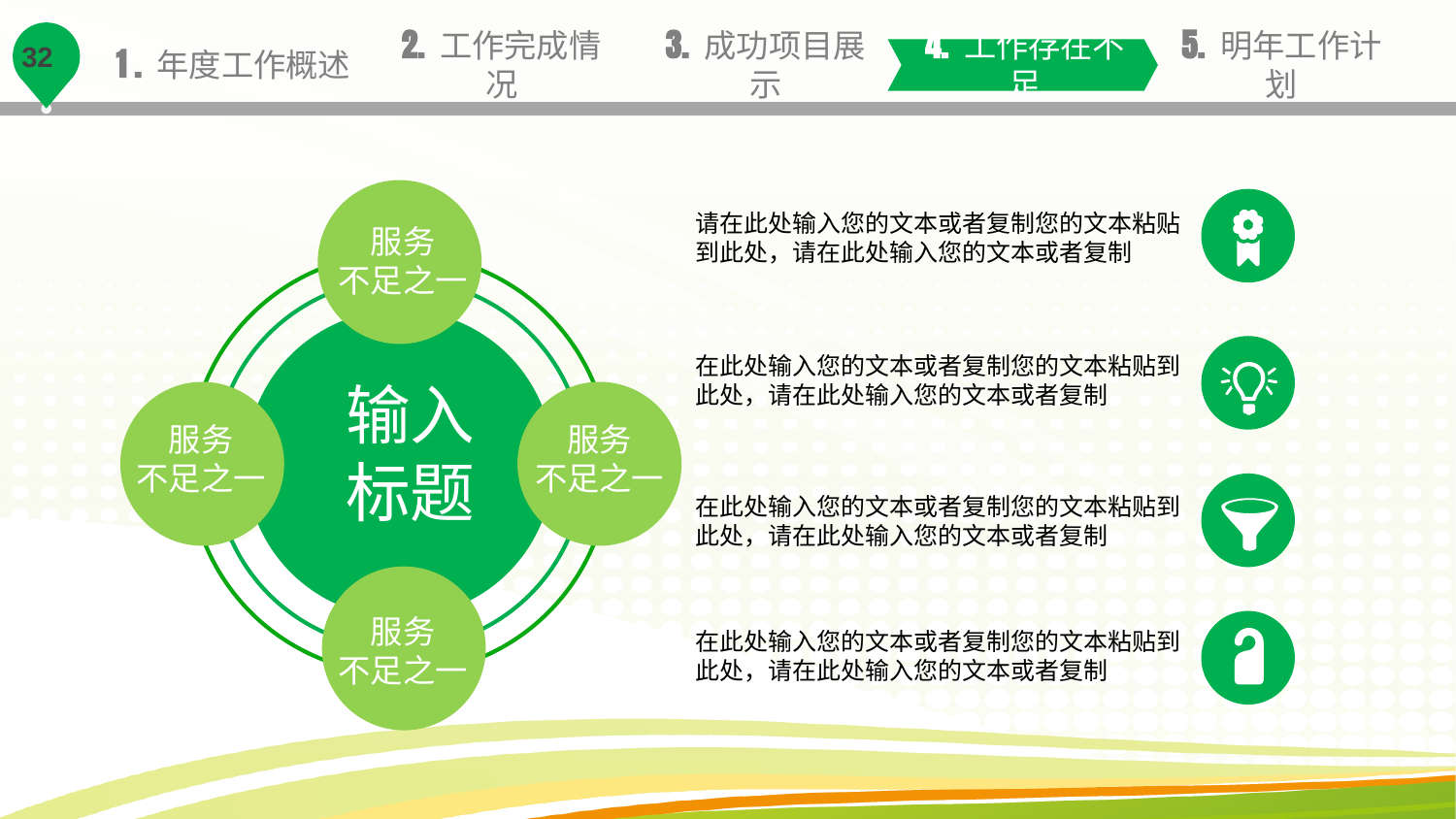

1 . 年度工作概述
2. 工作完成情况
3. 成功项目展示
4. 工作存在不足
5. 明年工作计划

服务
不足之一

服务
不足之一
服务
不足之一

服务
不足之一

请在此处输入您的文本或者复制您的文本粘贴到此处，请在此处输入您的文本或者复制

在此处输入您的文本或者复制您的文本粘贴到此处，请在此处输入您的文本或者复制

输入
标题

在此处输入您的文本或者复制您的文本粘贴到此处，请在此处输入您的文本或者复制

在此处输入您的文本或者复制您的文本粘贴到此处，请在此处输入您的文本或者复制